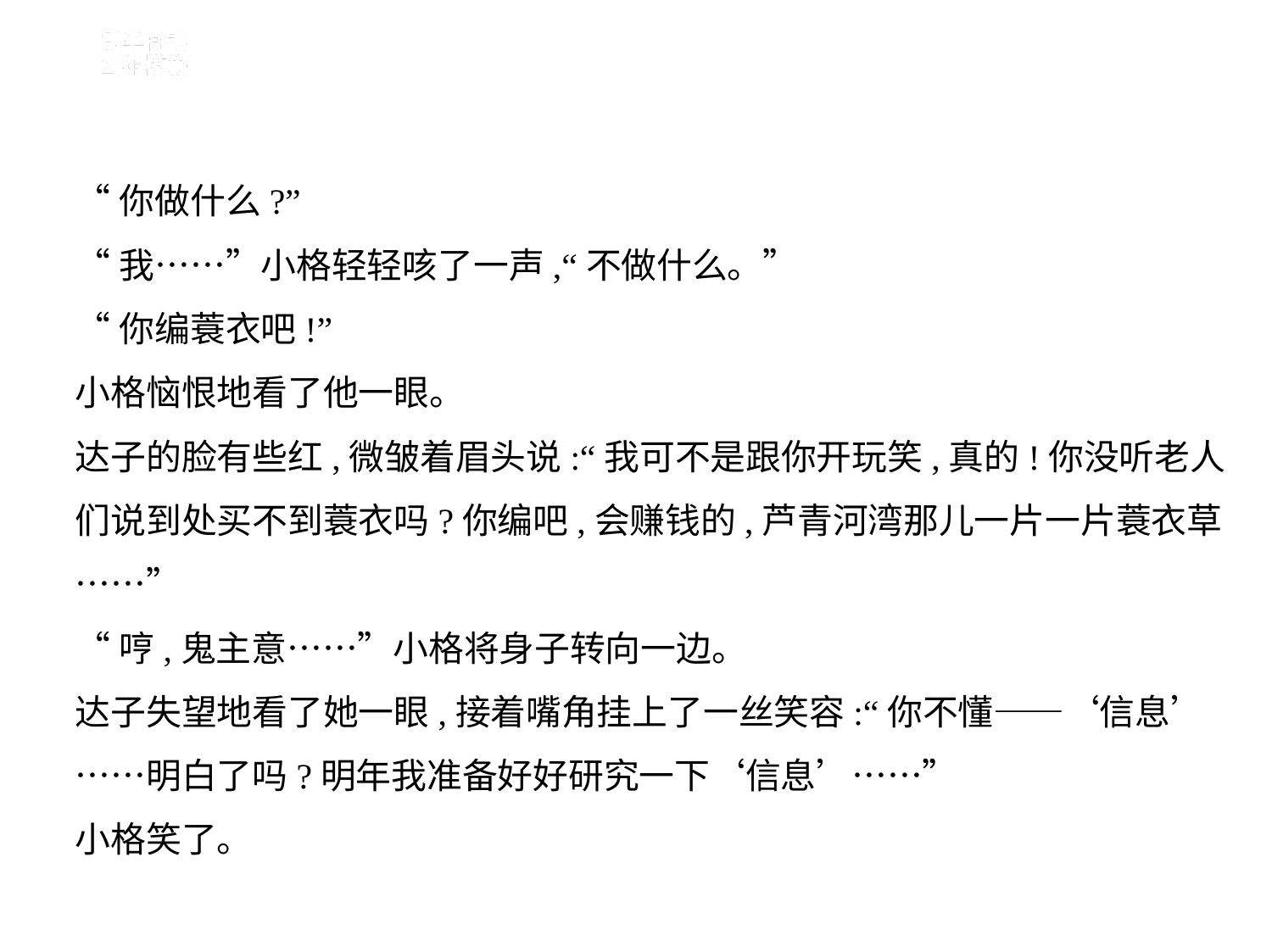

“你做什么?”
“我……”小格轻轻咳了一声,“不做什么。”
“你编蓑衣吧!”
小格恼恨地看了他一眼。
达子的脸有些红,微皱着眉头说:“我可不是跟你开玩笑,真的!你没听老人
们说到处买不到蓑衣吗?你编吧,会赚钱的,芦青河湾那儿一片一片蓑衣草
……”
“哼,鬼主意……”小格将身子转向一边。
达子失望地看了她一眼,接着嘴角挂上了一丝笑容:“你不懂——‘信息’
……明白了吗?明年我准备好好研究一下‘信息’……”
小格笑了。